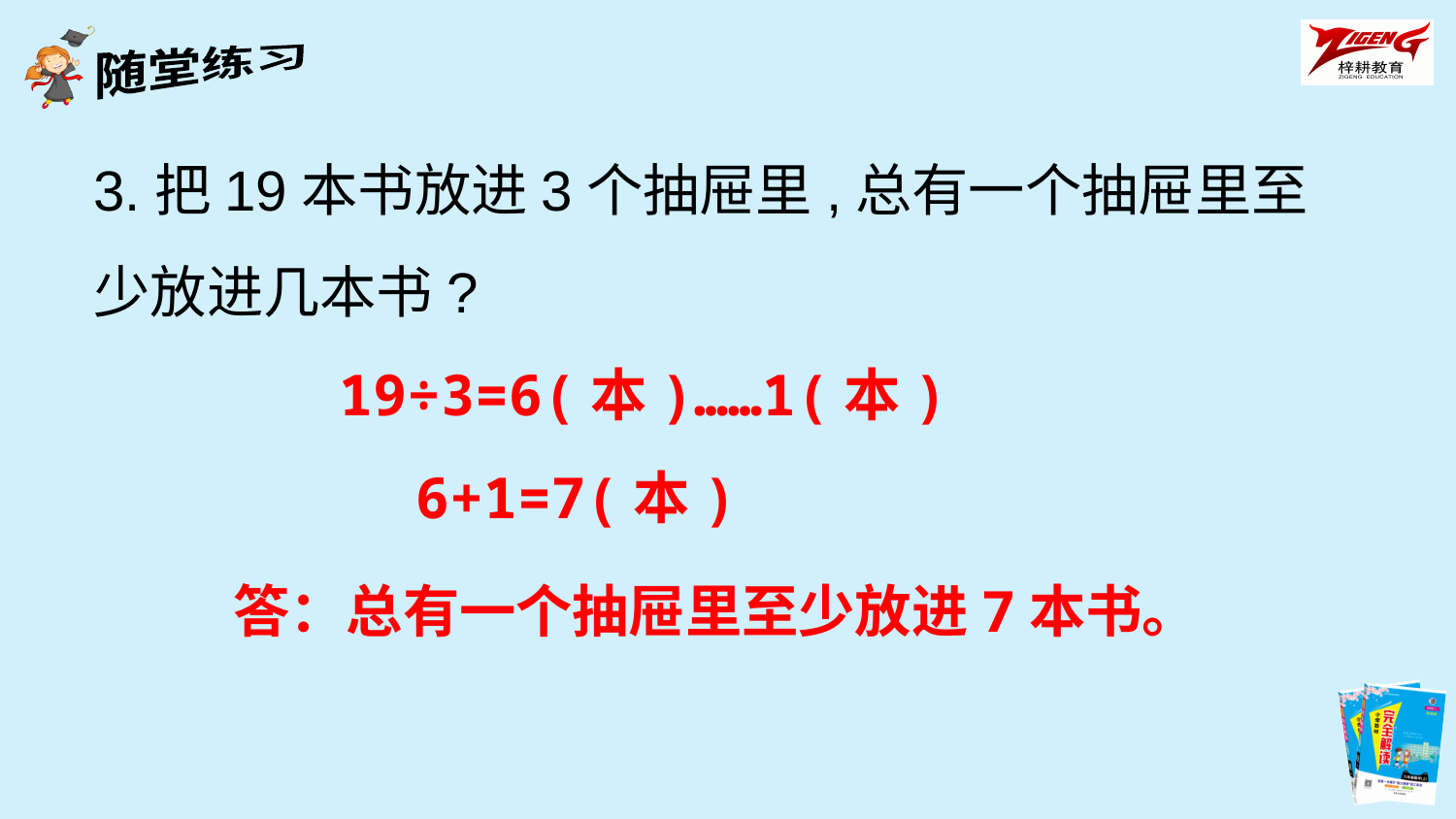

3.把19本书放进3个抽屉里,总有一个抽屉里至少放进几本书?
19÷3=6(本)……1(本)
6+1=7(本)
答：总有一个抽屉里至少放进7本书。